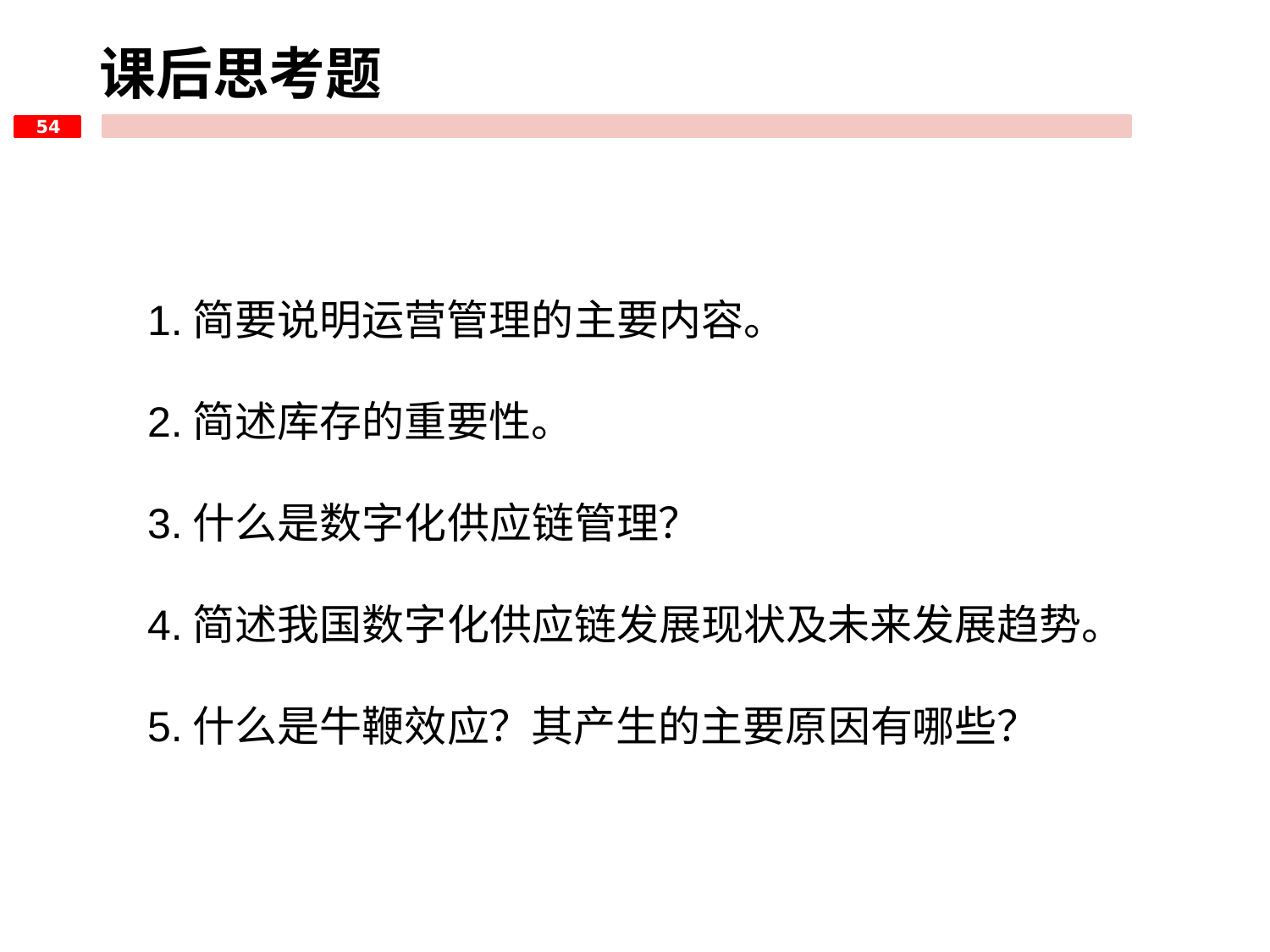

课后思考题

54
1.简要说明运营管理的主要内容。
2.简述库存的重要性。
3.什么是数字化供应链管理？
4.简述我国数字化供应链发展现状及未来发展趋势。
5.什么是牛鞭效应？其产生的主要原因有哪些？